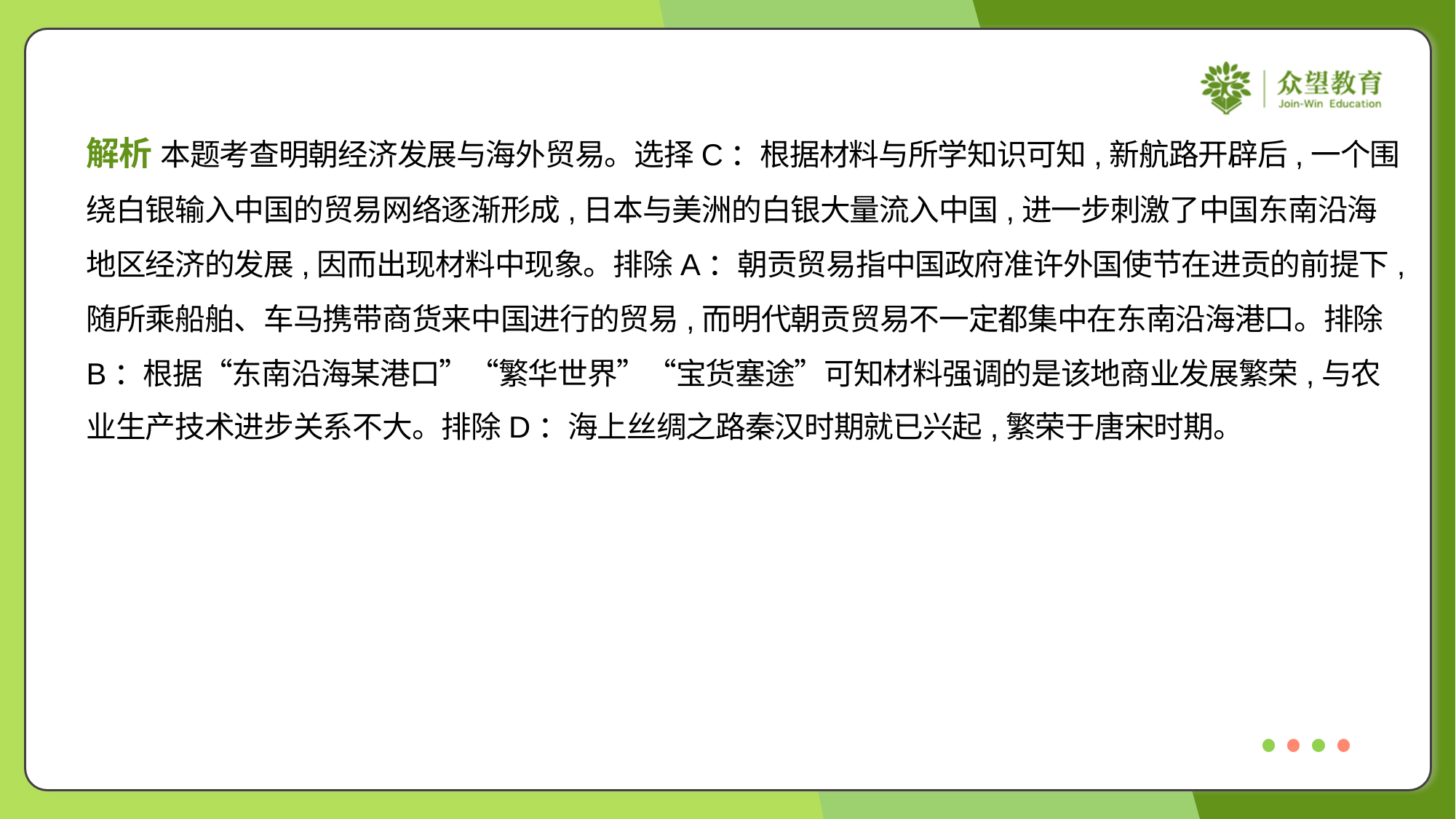

解析 本题考查明朝经济发展与海外贸易。选择C：根据材料与所学知识可知,新航路开辟后,一个围
绕白银输入中国的贸易网络逐渐形成,日本与美洲的白银大量流入中国,进一步刺激了中国东南沿海
地区经济的发展,因而出现材料中现象。排除A：朝贡贸易指中国政府准许外国使节在进贡的前提下,
随所乘船舶、车马携带商货来中国进行的贸易,而明代朝贡贸易不一定都集中在东南沿海港口。排除
B：根据“东南沿海某港口”“繁华世界”“宝货塞途”可知材料强调的是该地商业发展繁荣,与农
业生产技术进步关系不大。排除D：海上丝绸之路秦汉时期就已兴起,繁荣于唐宋时期。